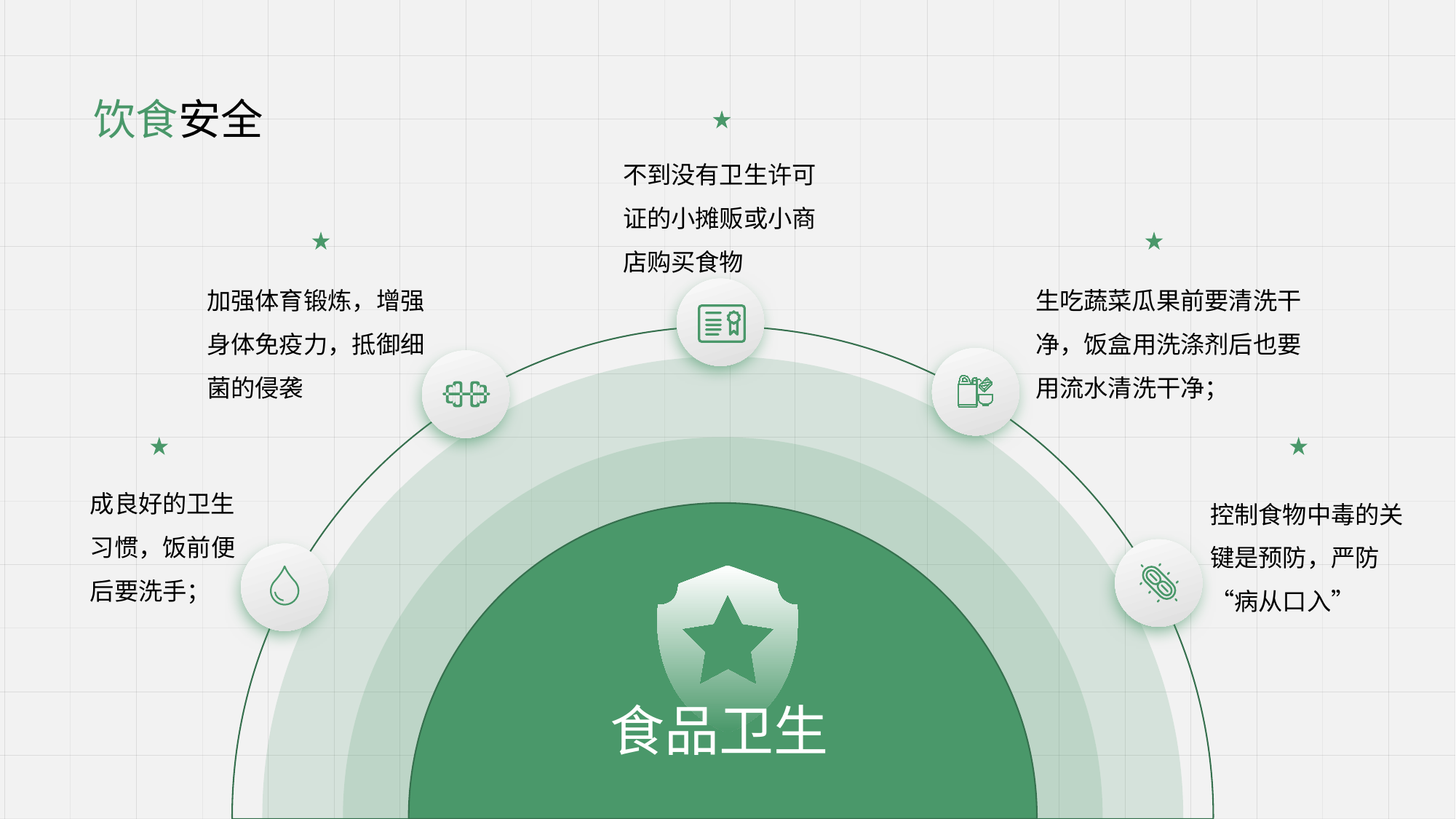

饮食安全

不到没有卫生许可证的小摊贩或小商店购买食物

加强体育锻炼，增强身体免疫力，抵御细菌的侵袭
生吃蔬菜瓜果前要清洗干净，饭盒用洗涤剂后也要用流水清洗干净；

成良好的卫生习惯，饭前便后要洗手；
控制食物中毒的关键是预防，严防“病从口入”

食品卫生